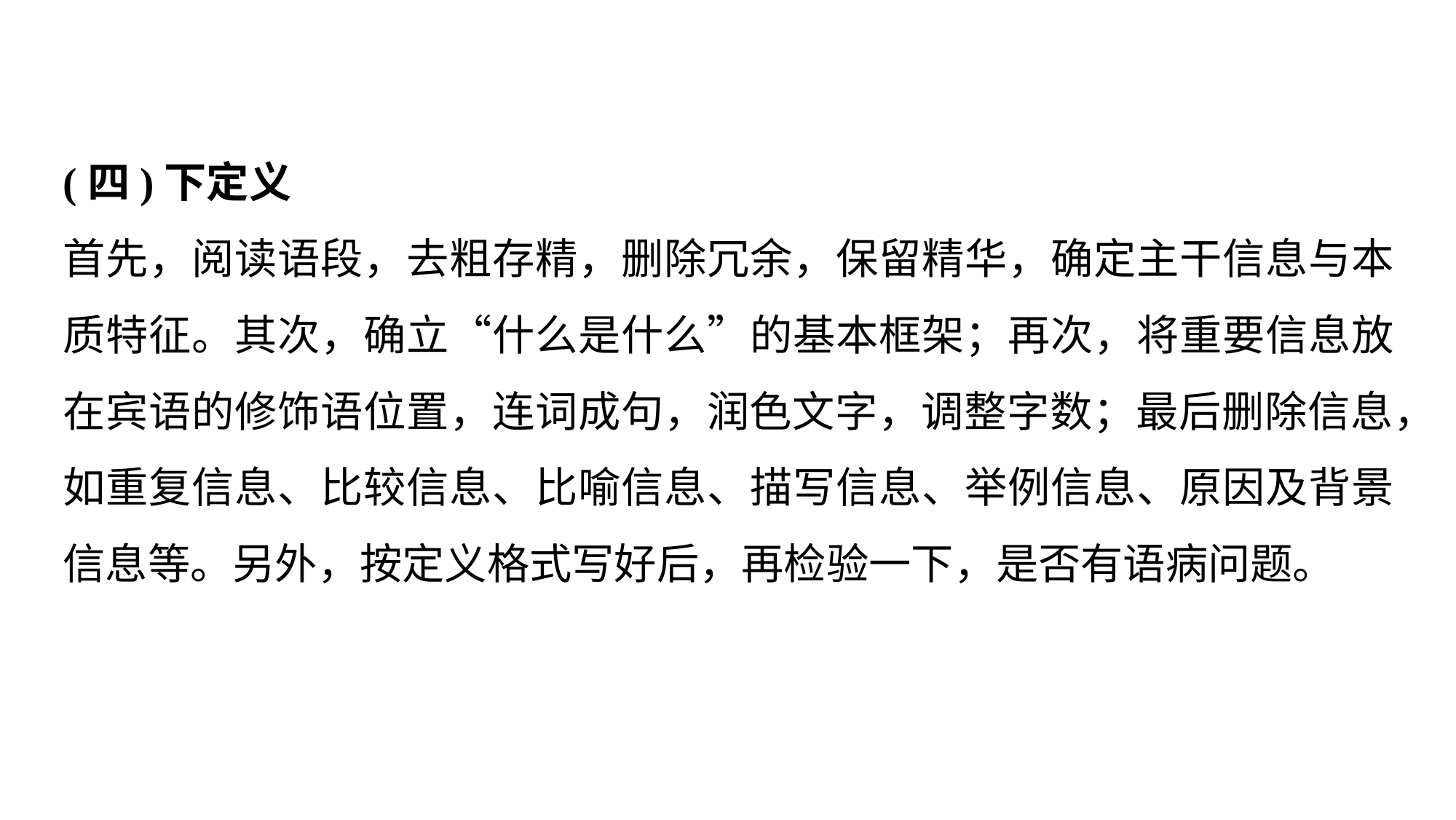

(四)下定义
首先，阅读语段，去粗存精，删除冗余，保留精华，确定主干信息与本质特征。其次，确立“什么是什么”的基本框架；再次，将重要信息放在宾语的修饰语位置，连词成句，润色文字，调整字数；最后删除信息，如重复信息、比较信息、比喻信息、描写信息、举例信息、原因及背景信息等。另外，按定义格式写好后，再检验一下，是否有语病问题。